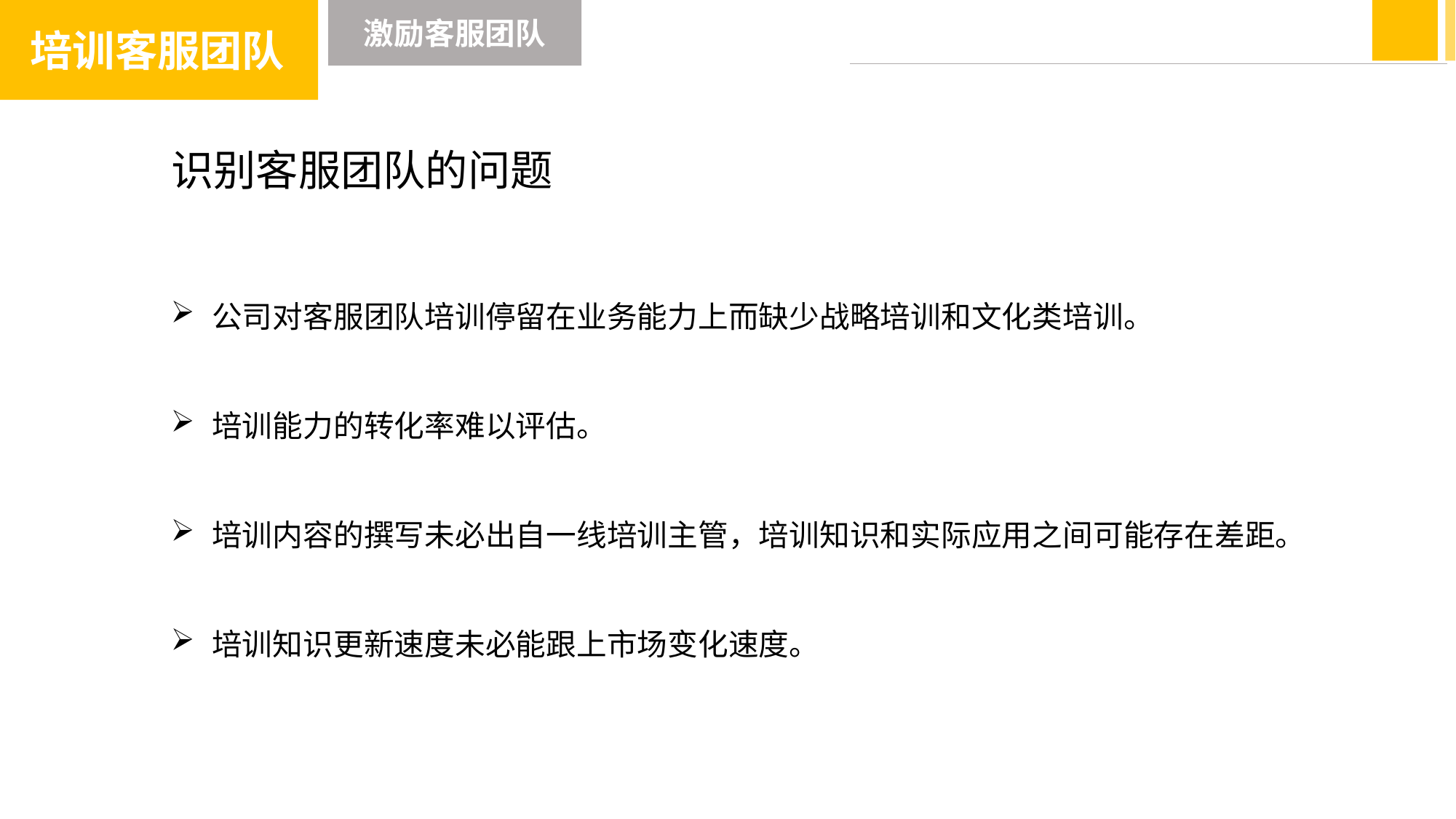

培训客服团队
激励客服团队

识别客服团队的问题

公司对客服团队培训停留在业务能力上而缺少战略培训和文化类培训。

培训能力的转化率难以评估。

培训内容的撰写未必出自一线培训主管，培训知识和实际应用之间可能存在差距。

培训知识更新速度未必能跟上市场变化速度。